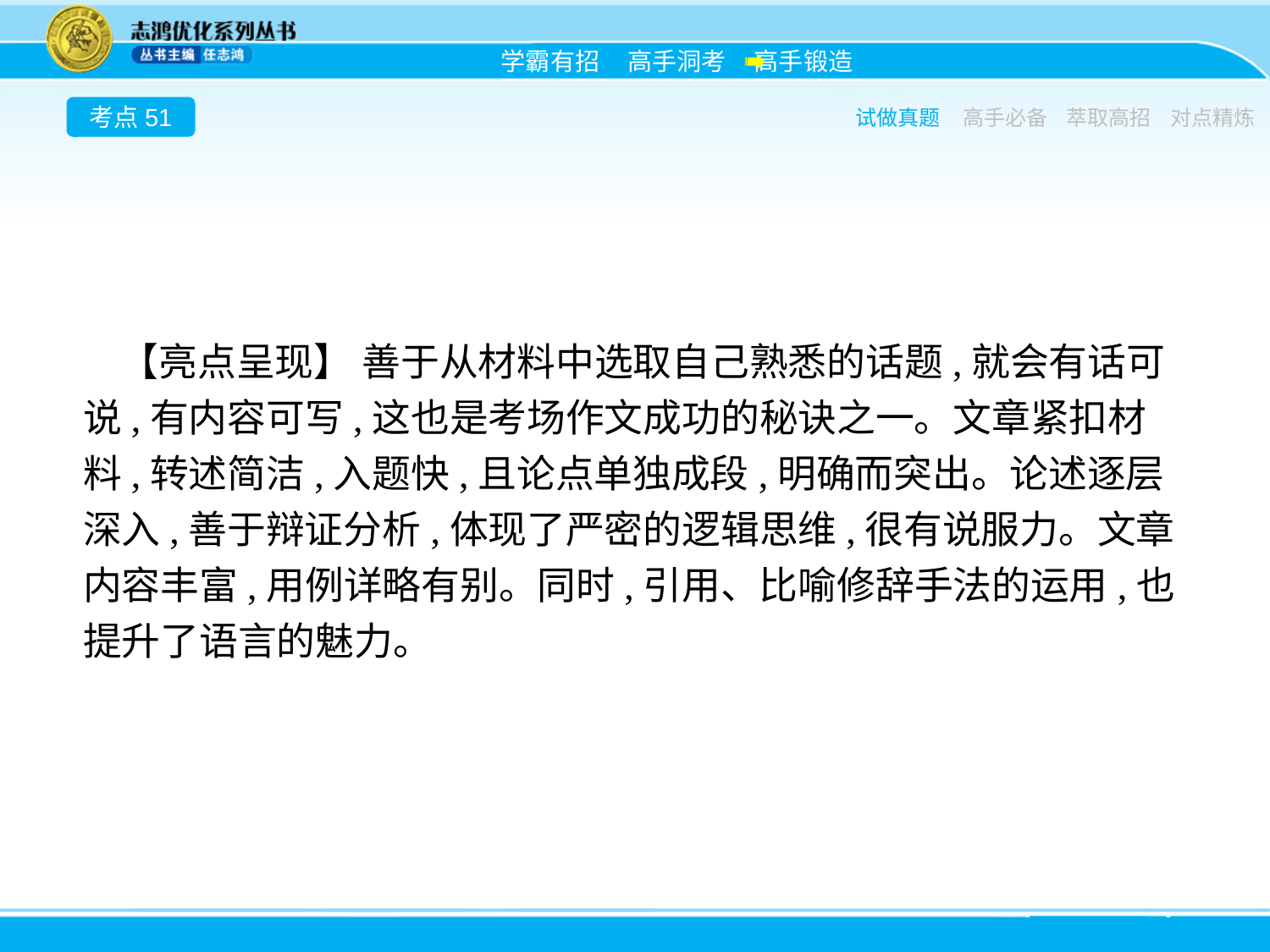

考点51
试做真题
高手必备
萃取高招
对点精炼
【亮点呈现】 善于从材料中选取自己熟悉的话题,就会有话可说,有内容可写,这也是考场作文成功的秘诀之一。文章紧扣材料,转述简洁,入题快,且论点单独成段,明确而突出。论述逐层深入,善于辩证分析,体现了严密的逻辑思维,很有说服力。文章内容丰富,用例详略有别。同时,引用、比喻修辞手法的运用,也提升了语言的魅力。